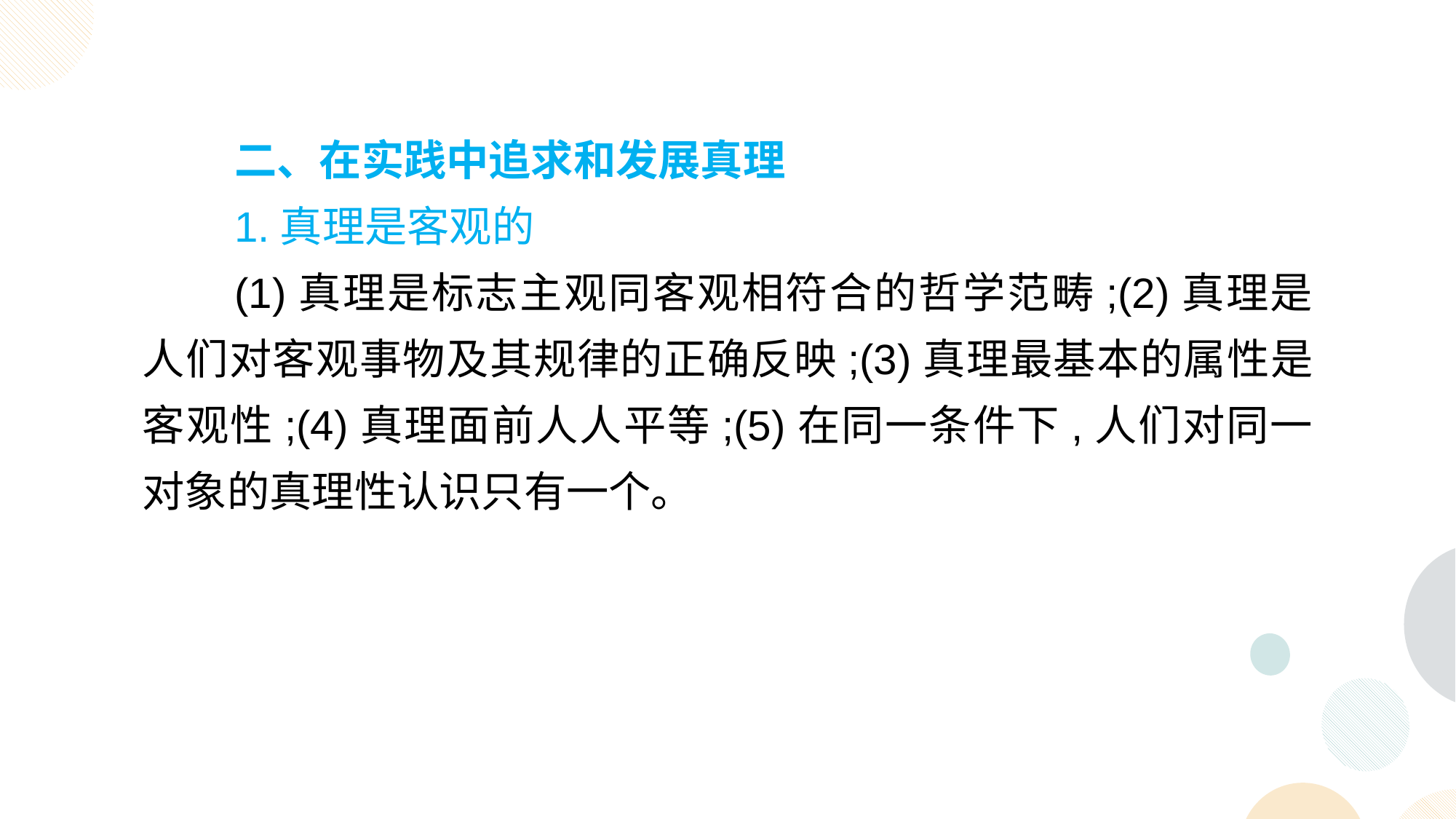

二、在实践中追求和发展真理
1.真理是客观的
(1)真理是标志主观同客观相符合的哲学范畴;(2)真理是人们对客观事物及其规律的正确反映;(3)真理最基本的属性是客观性;(4)真理面前人人平等;(5)在同一条件下,人们对同一对象的真理性认识只有一个。